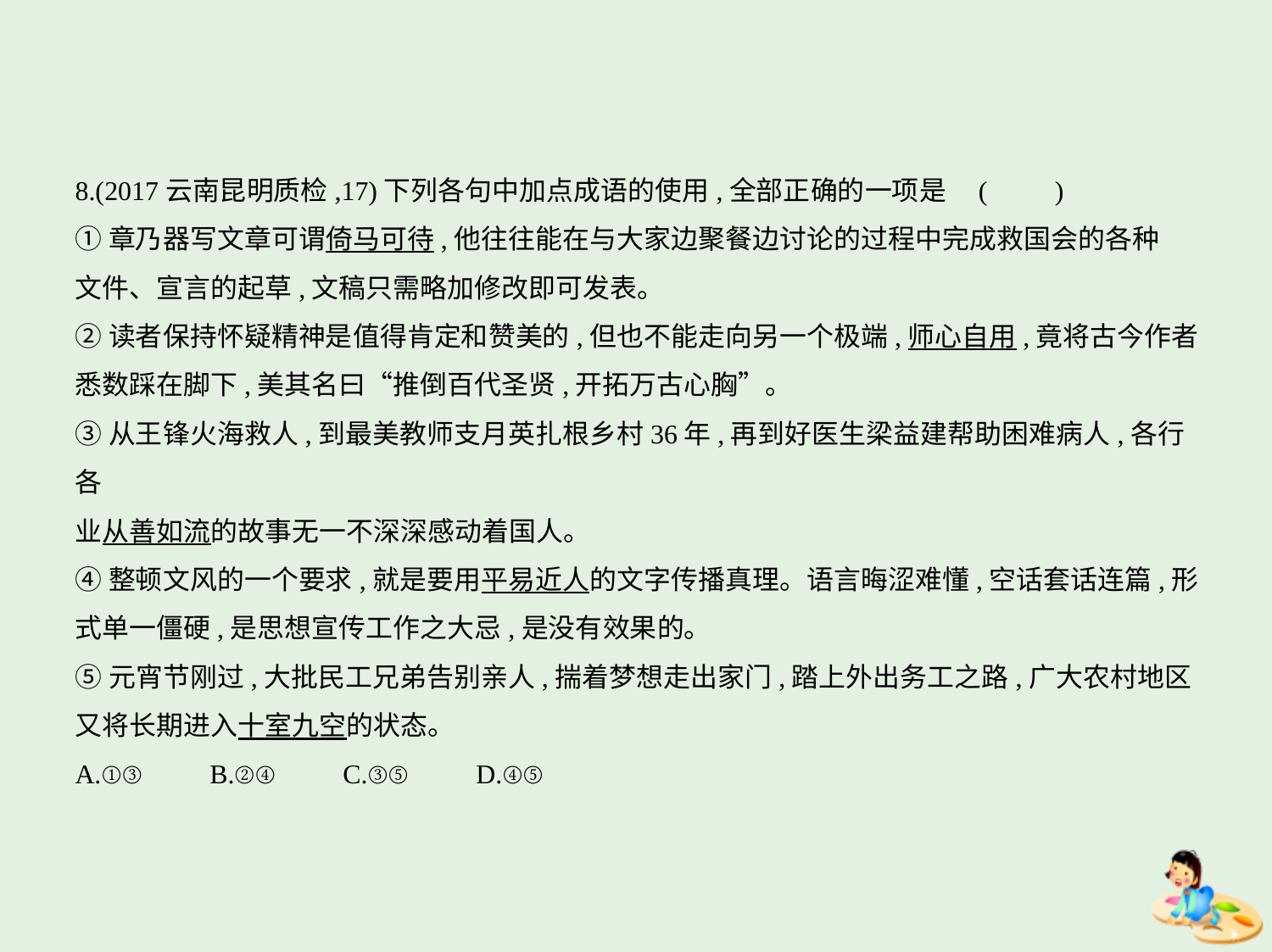

8.(2017云南昆明质检,17)下列各句中加点成语的使用,全部正确的一项是 (　　)
①章乃器写文章可谓倚马可待,他往往能在与大家边聚餐边讨论的过程中完成救国会的各种
文件、宣言的起草,文稿只需略加修改即可发表。
②读者保持怀疑精神是值得肯定和赞美的,但也不能走向另一个极端,师心自用,竟将古今作者
悉数踩在脚下,美其名曰“推倒百代圣贤,开拓万古心胸”。
③从王锋火海救人,到最美教师支月英扎根乡村36年,再到好医生梁益建帮助困难病人,各行各
业从善如流的故事无一不深深感动着国人。
④整顿文风的一个要求,就是要用平易近人的文字传播真理。语言晦涩难懂,空话套话连篇,形
式单一僵硬,是思想宣传工作之大忌,是没有效果的。
⑤元宵节刚过,大批民工兄弟告别亲人,揣着梦想走出家门,踏上外出务工之路,广大农村地区
又将长期进入十室九空的状态。
A.①③　　B.②④　　C.③⑤　　D.④⑤